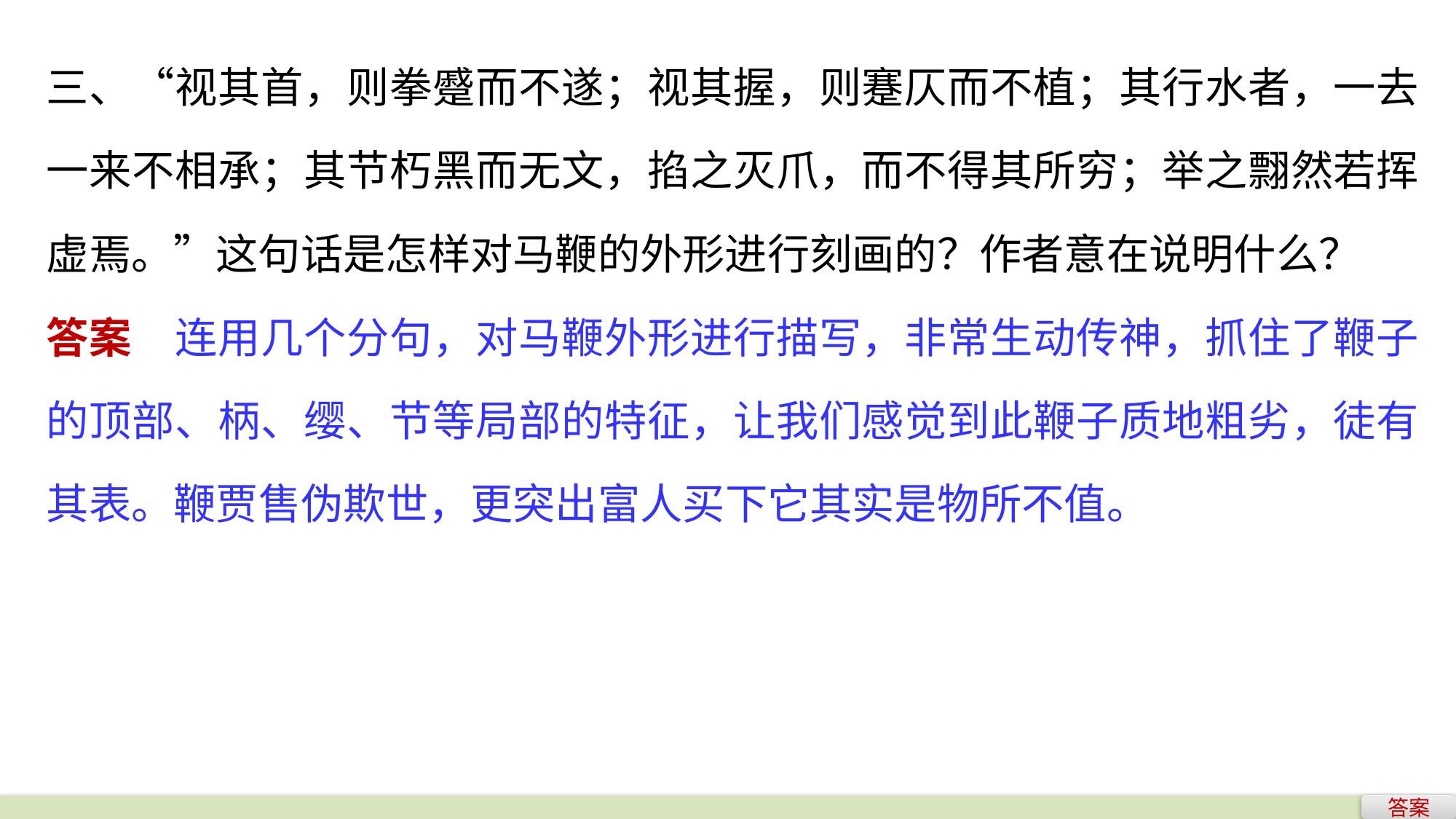

三、“视其首，则拳蹙而不遂；视其握，则蹇仄而不植；其行水者，一去一来不相承；其节朽黑而无文，掐之灭爪，而不得其所穷；举之翲然若挥虚焉。”这句话是怎样对马鞭的外形进行刻画的？作者意在说明什么？
答案　连用几个分句，对马鞭外形进行描写，非常生动传神，抓住了鞭子的顶部、柄、缨、节等局部的特征，让我们感觉到此鞭子质地粗劣，徒有其表。鞭贾售伪欺世，更突出富人买下它其实是物所不值。
答案